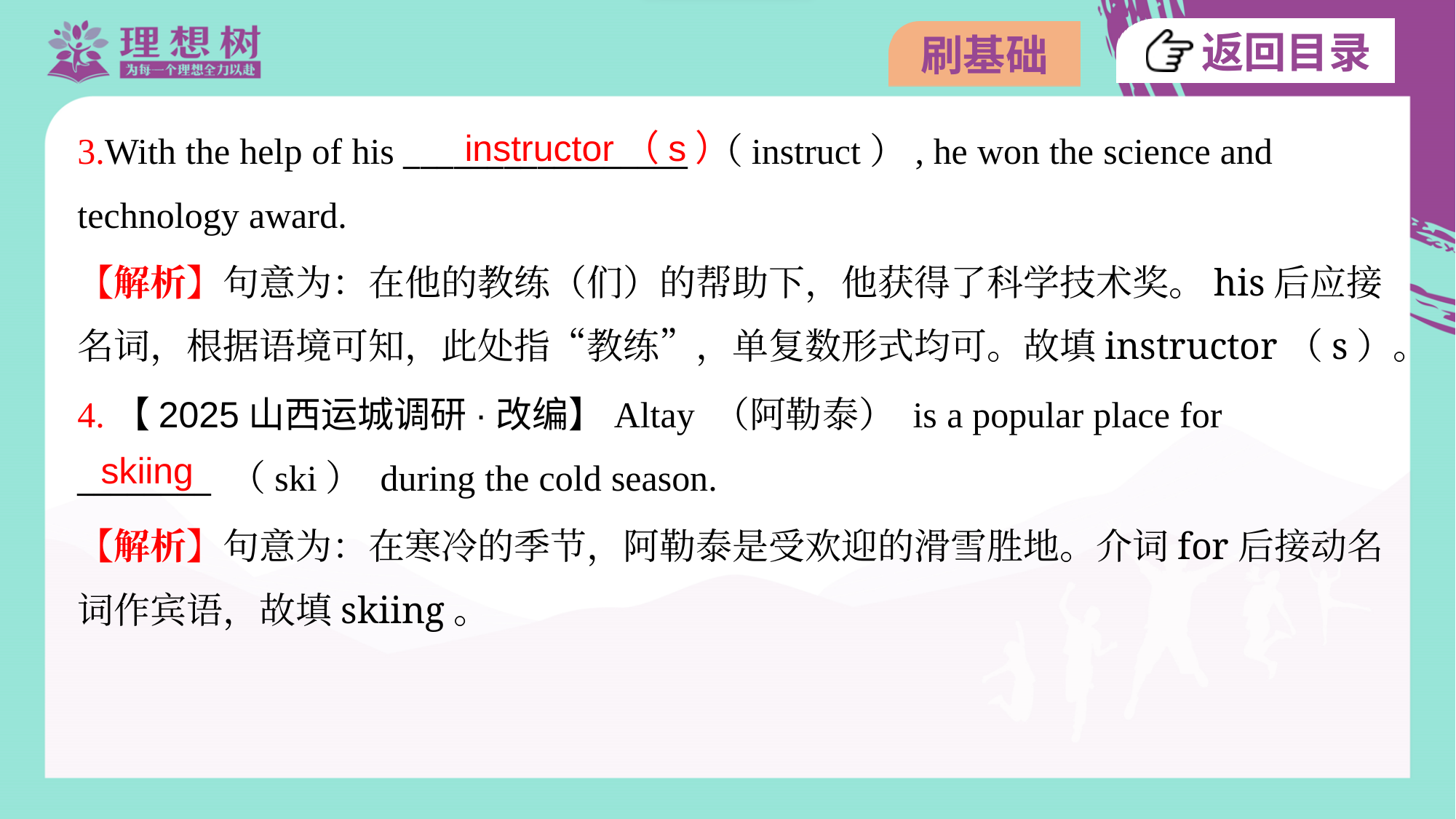

instructor（s）
3.With the help of his _________________ （instruct）, he won the science and
technology award.
【解析】句意为：在他的教练（们）的帮助下，他获得了科学技术奖。his后应接
名词，根据语境可知，此处指“教练”，单复数形式均可。故填instructor（s）。
4.【2025山西运城调研·改编】Altay （阿勒泰） is a popular place for
________ （ski） during the cold season.
skiing
【解析】句意为：在寒冷的季节，阿勒泰是受欢迎的滑雪胜地。介词for后接动名
词作宾语，故填skiing。